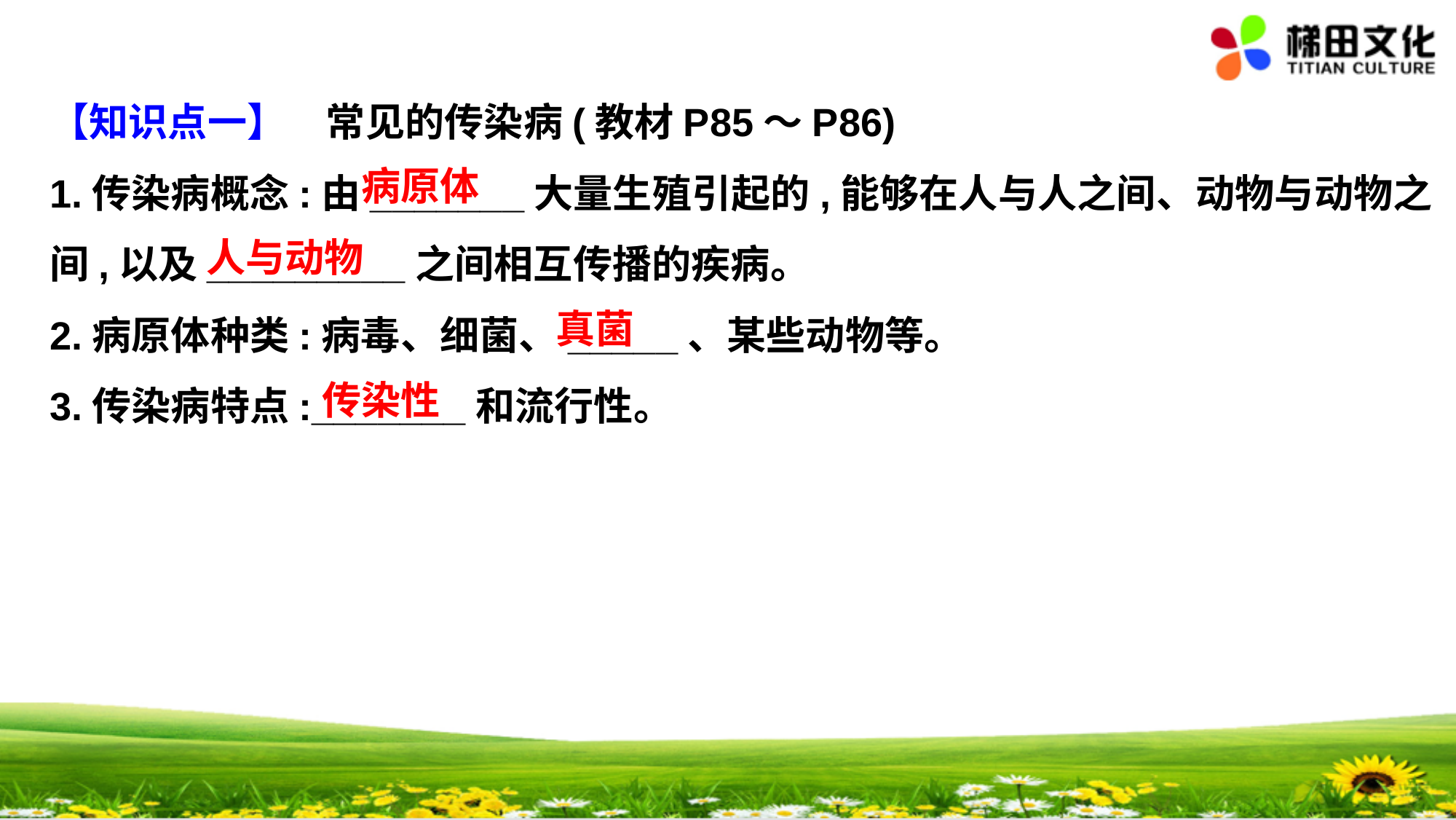

【知识点一】　常见的传染病(教材P85～P86)
1.传染病概念:由_______大量生殖引起的,能够在人与人之间、动物与动物之
间,以及_________之间相互传播的疾病。
2.病原体种类:病毒、细菌、_____、某些动物等。
3.传染病特点:_______和流行性。
病原体
人与动物
真菌
传染性